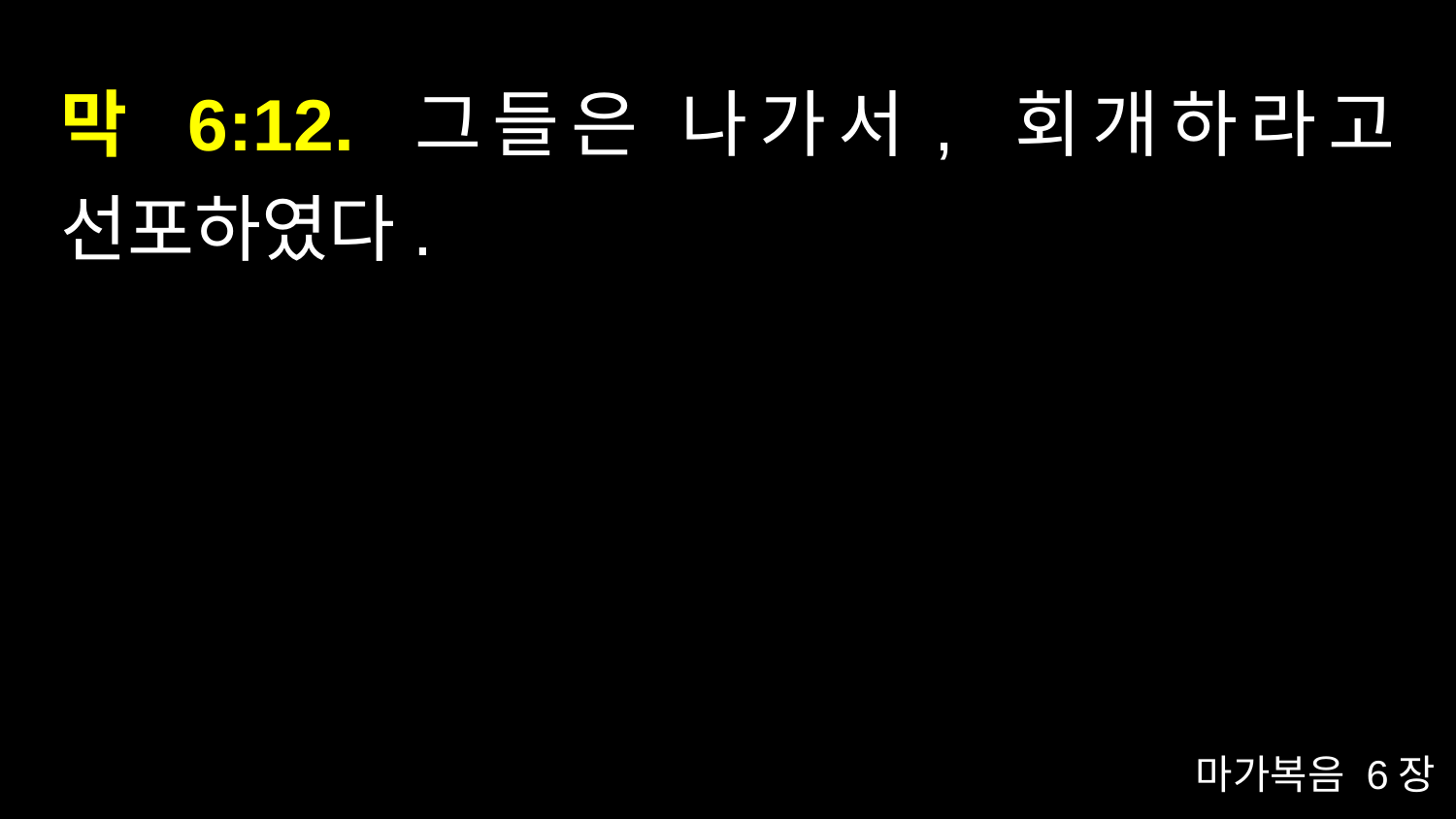

# 막 6:12. 그들은 나가서, 회개하라고 선포하였다.
마가복음 6장